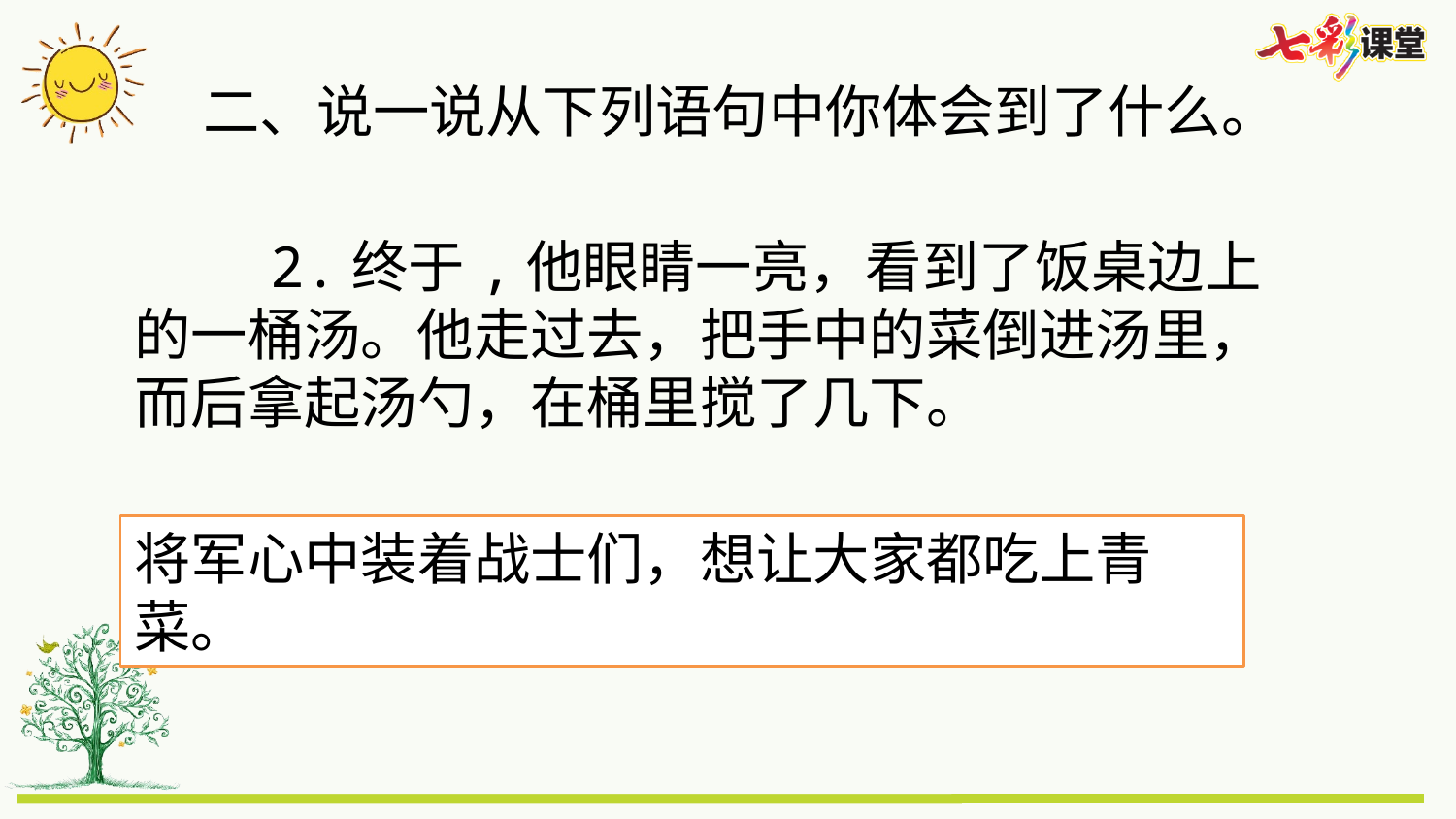

二、说一说从下列语句中你体会到了什么。
    2.终于,他眼睛一亮，看到了饭桌边上的一桶汤。他走过去，把手中的菜倒进汤里，而后拿起汤勺，在桶里搅了几下。
将军心中装着战士们，想让大家都吃上青菜。